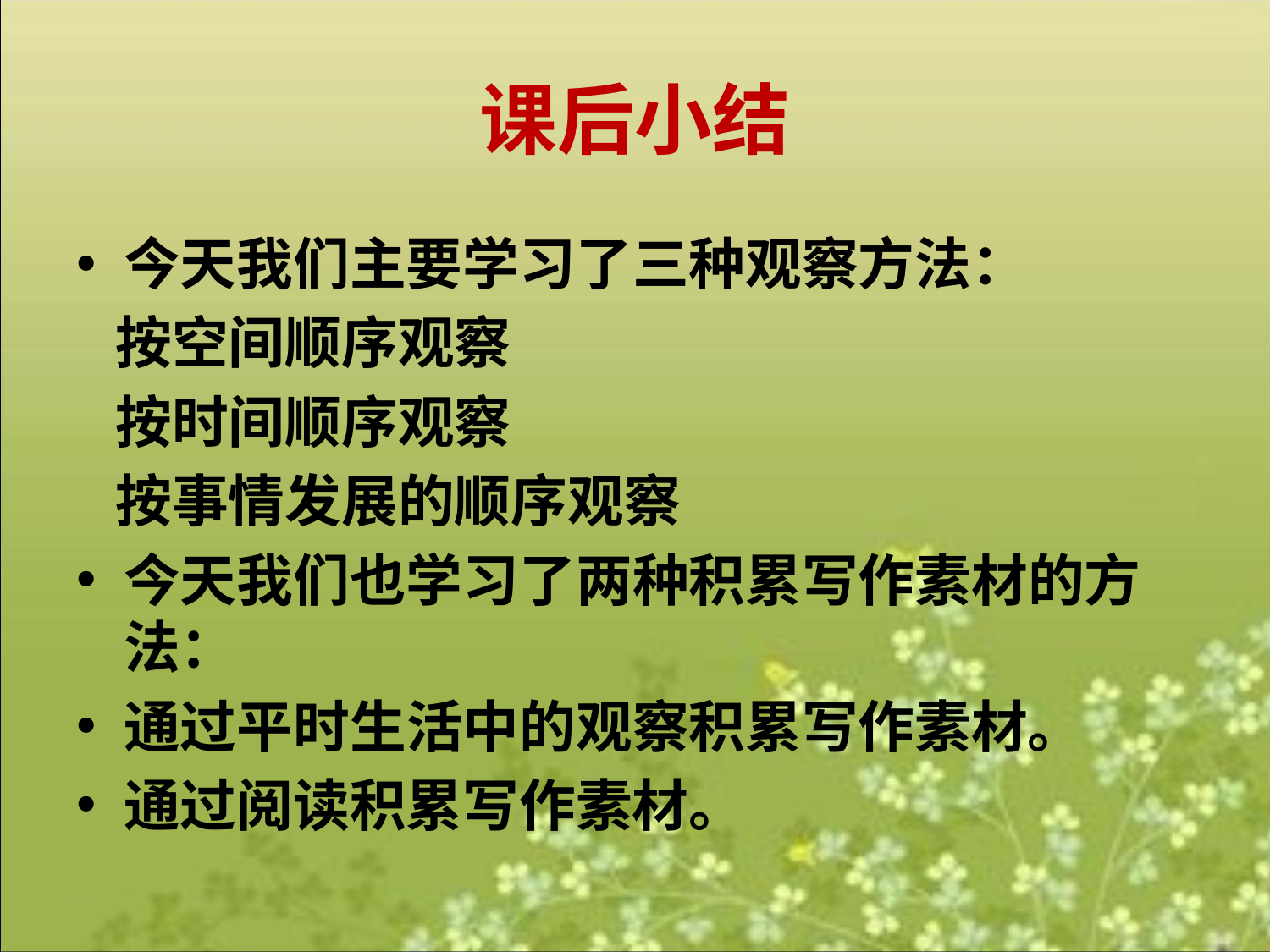

# 课后小结
今天我们主要学习了三种观察方法：
  按空间顺序观察
  按时间顺序观察
  按事情发展的顺序观察
今天我们也学习了两种积累写作素材的方法：
通过平时生活中的观察积累写作素材。
通过阅读积累写作素材。